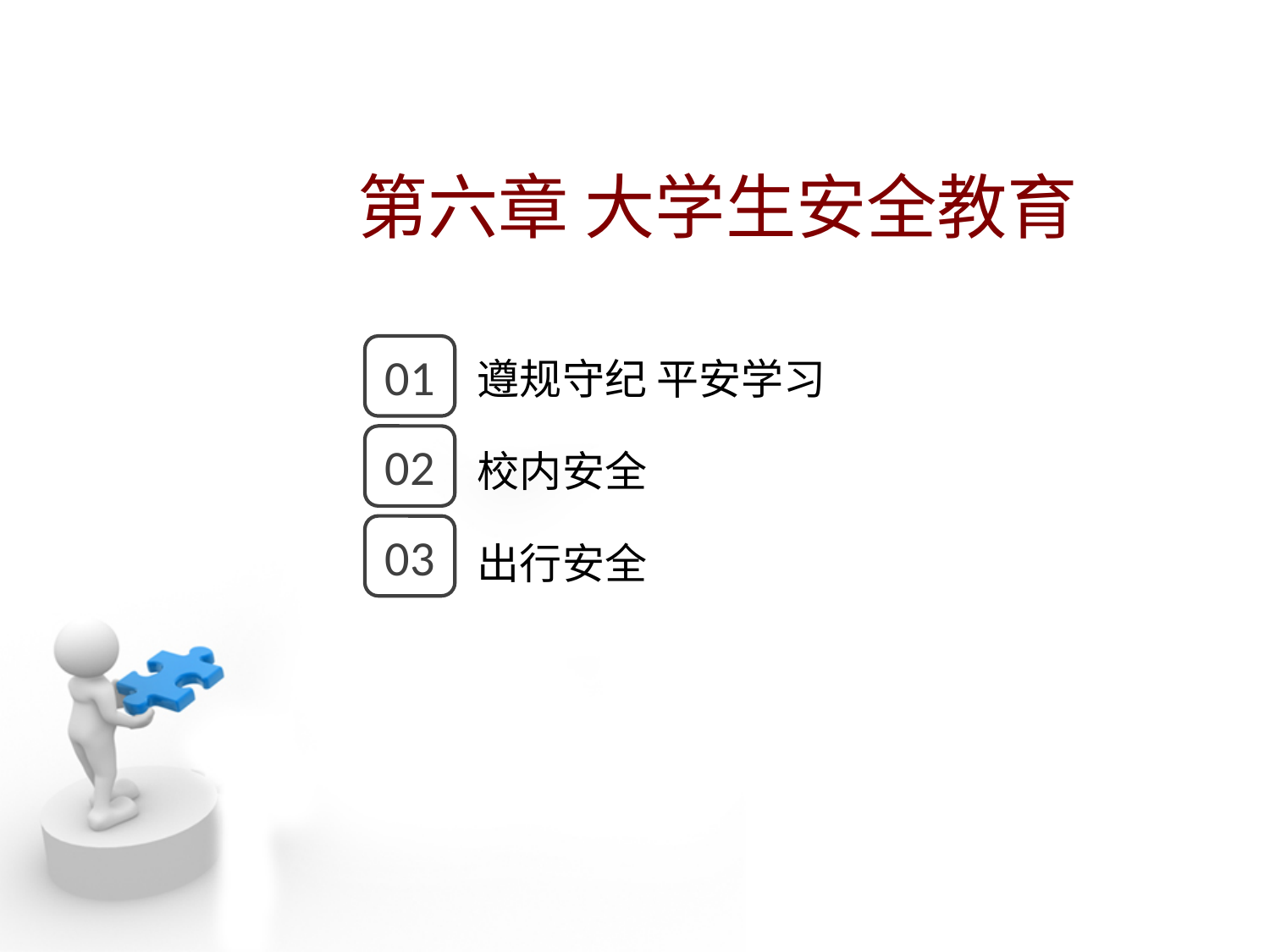

第六章 大学生安全教育

点击添加文本
01
遵规守纪 平安学习
点击添加文本
02
校内安全
03
出行安全
点击添加文本
点击添加文本